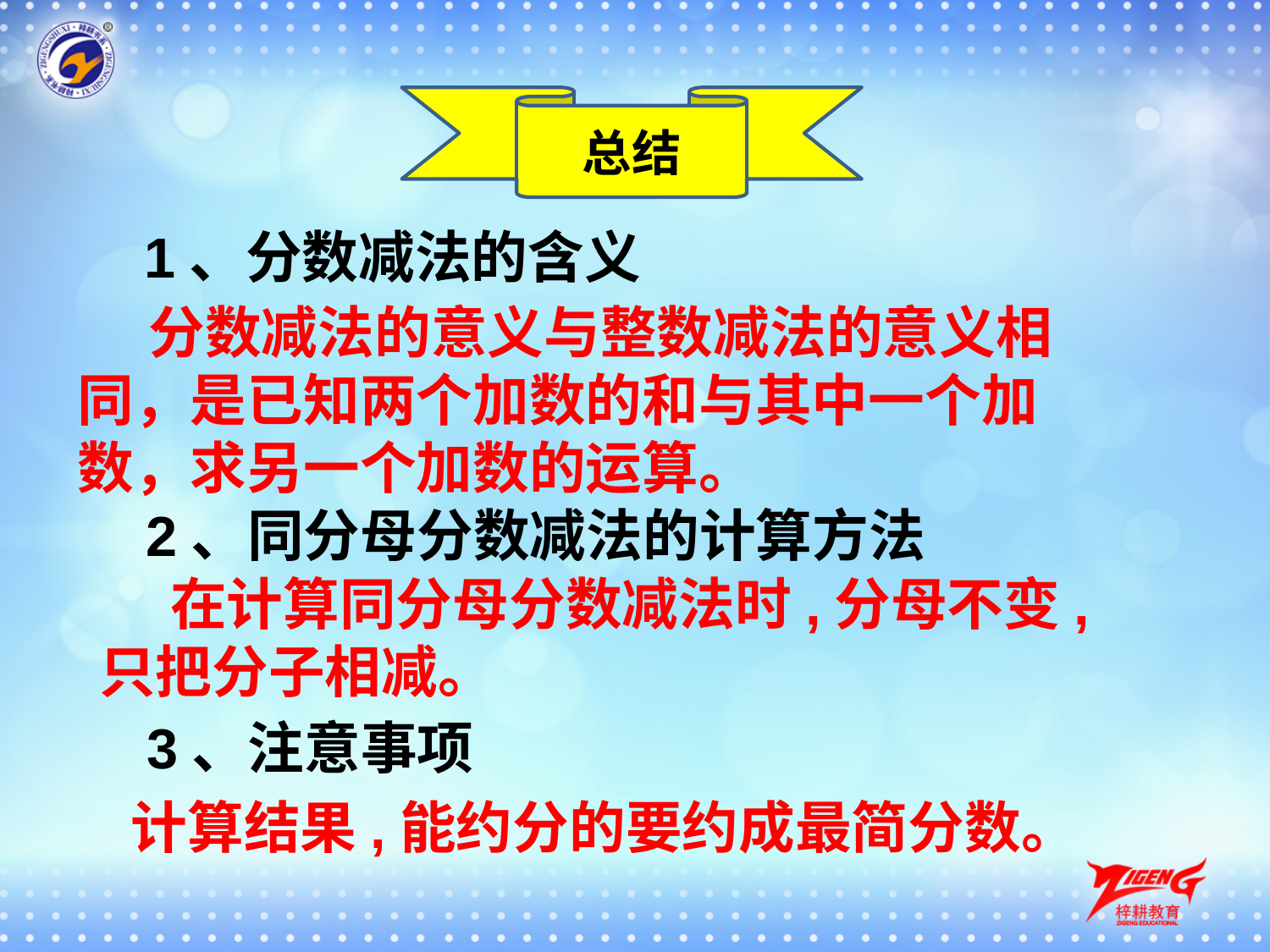

总结
1、分数减法的含义
  分数减法的意义与整数减法的意义相同，是已知两个加数的和与其中一个加数，求另一个加数的运算。
2、同分母分数减法的计算方法
  在计算同分母分数减法时,分母不变,只把分子相减。
3、注意事项
计算结果,能约分的要约成最简分数。